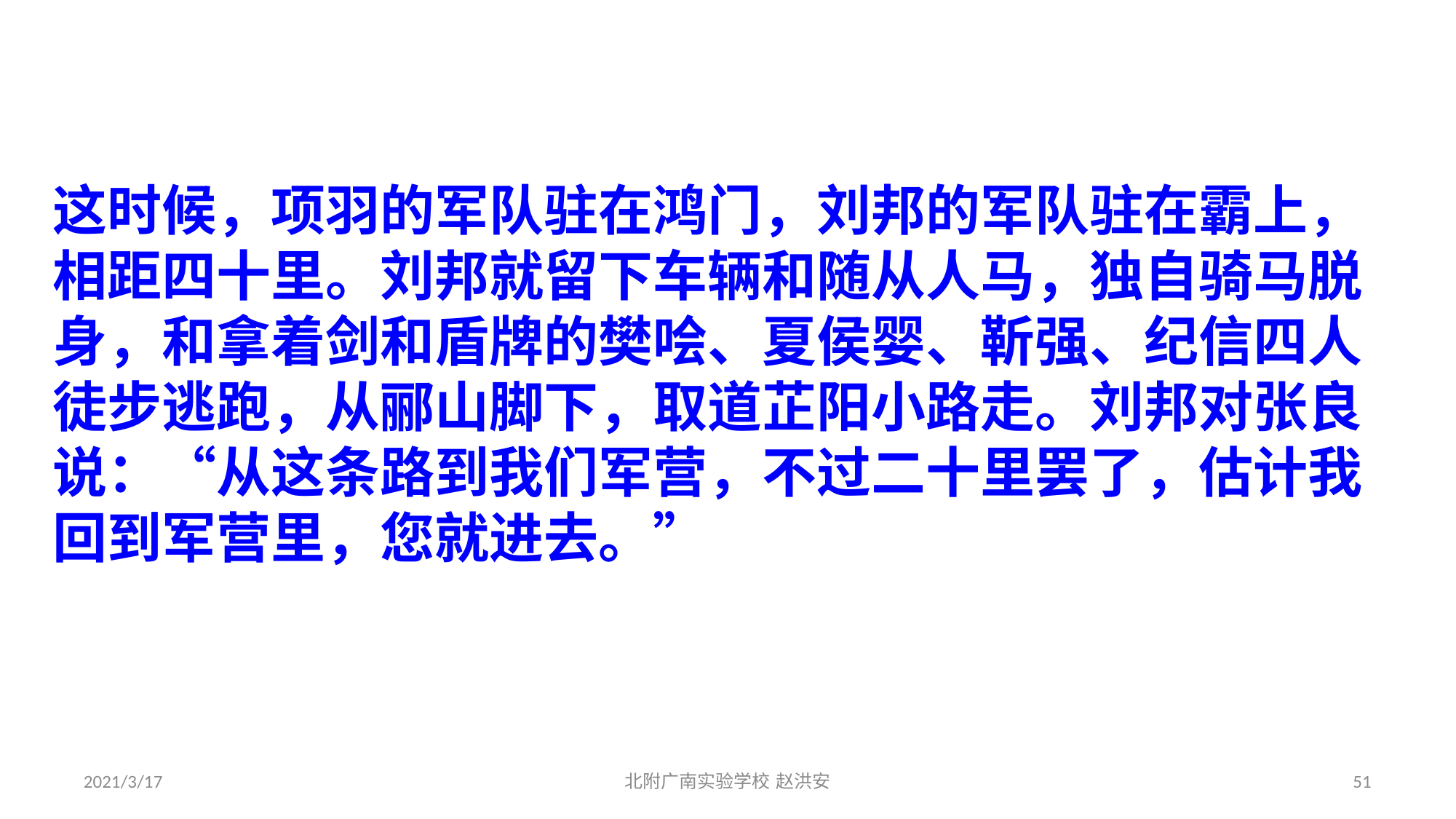

这时候，项羽的军队驻在鸿门，刘邦的军队驻在霸上，相距四十里。刘邦就留下车辆和随从人马，独自骑马脱身，和拿着剑和盾牌的樊哙、夏侯婴、靳强、纪信四人徒步逃跑，从郦山脚下，取道芷阳小路走。刘邦对张良说：“从这条路到我们军营，不过二十里罢了，估计我回到军营里，您就进去。”
2021/3/17
北附广南实验学校 赵洪安
51